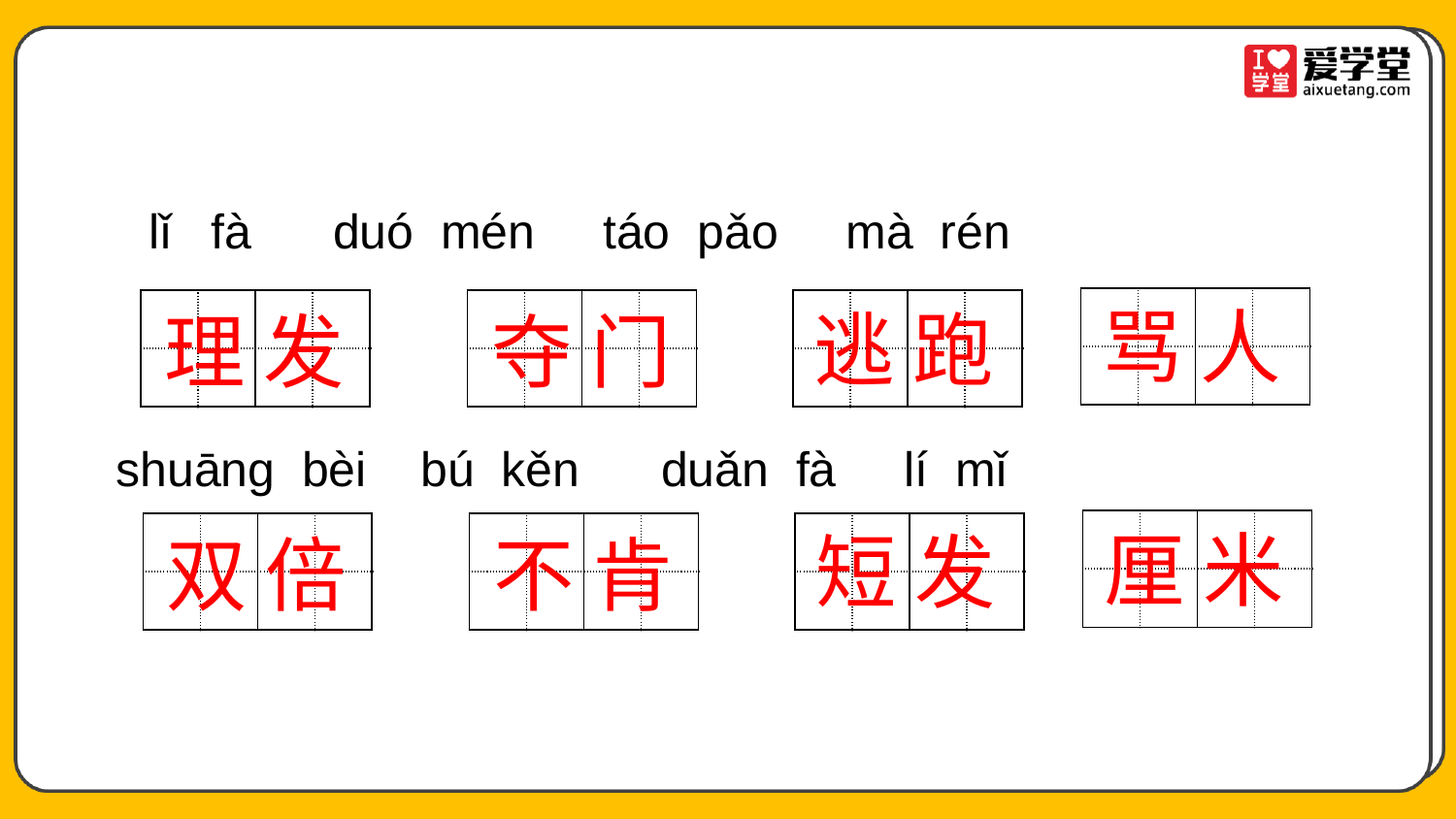

lǐ   fà      duó  mén     táo  pǎo     mà  rén
|  |  |  |  |
| --- | --- | --- | --- |
|  |  |  |  |
骂 人
|  |  |  |  |
| --- | --- | --- | --- |
|  |  |  |  |
|  |  |  |  |
| --- | --- | --- | --- |
|  |  |  |  |
|  |  |  |  |
| --- | --- | --- | --- |
|  |  |  |  |
逃 跑
理 发
夺 门
 shuāng  bèi    bú  kěn      duǎn  fà     lí  mǐ
|  |  |  |  |
| --- | --- | --- | --- |
|  |  |  |  |
厘 米
|  |  |  |  |
| --- | --- | --- | --- |
|  |  |  |  |
|  |  |  |  |
| --- | --- | --- | --- |
|  |  |  |  |
|  |  |  |  |
| --- | --- | --- | --- |
|  |  |  |  |
短 发
双 倍
不 肯